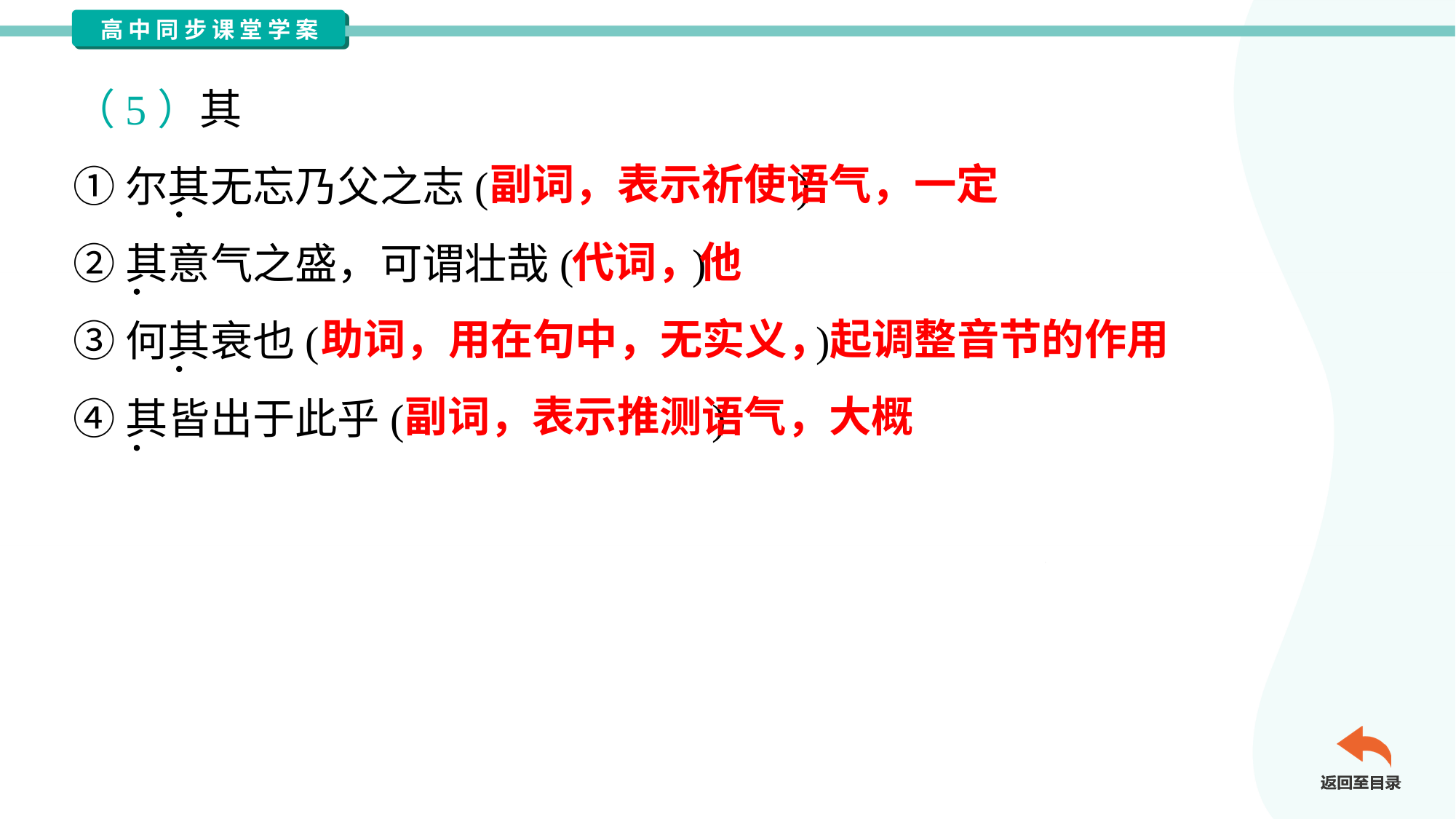

（5）其
①尔其无忘乃父之志(                          )
②其意气之盛，可谓壮哉(          )
③何其衰也(                                          )
④其皆出于此乎(                          )
副词，表示祈使语气，一定
代词，他

助词，用在句中，无实义，起调整音节的作用

副词，表示推测语气，大概